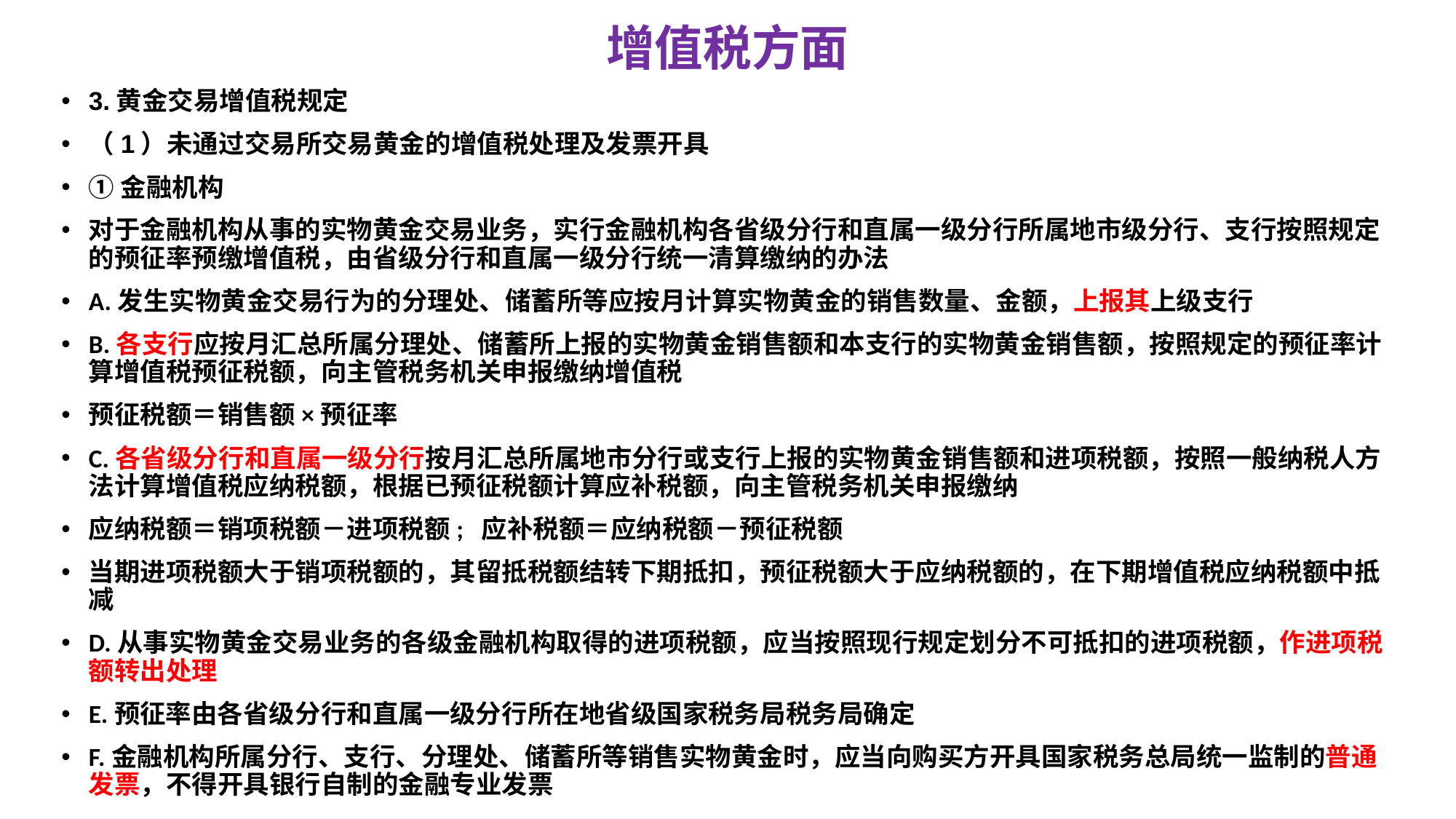

# 增值税方面
3.黄金交易增值税规定
（1）未通过交易所交易黄金的增值税处理及发票开具
①金融机构
对于金融机构从事的实物黄金交易业务，实行金融机构各省级分行和直属一级分行所属地市级分行、支行按照规定的预征率预缴增值税，由省级分行和直属一级分行统一清算缴纳的办法
A.发生实物黄金交易行为的分理处、储蓄所等应按月计算实物黄金的销售数量、金额，上报其上级支行
B.各支行应按月汇总所属分理处、储蓄所上报的实物黄金销售额和本支行的实物黄金销售额，按照规定的预征率计算增值税预征税额，向主管税务机关申报缴纳增值税
预征税额＝销售额×预征率
C.各省级分行和直属一级分行按月汇总所属地市分行或支行上报的实物黄金销售额和进项税额，按照一般纳税人方法计算增值税应纳税额，根据已预征税额计算应补税额，向主管税务机关申报缴纳
应纳税额＝销项税额－进项税额;  应补税额＝应纳税额－预征税额
当期进项税额大于销项税额的，其留抵税额结转下期抵扣，预征税额大于应纳税额的，在下期增值税应纳税额中抵减
D.从事实物黄金交易业务的各级金融机构取得的进项税额，应当按照现行规定划分不可抵扣的进项税额，作进项税额转出处理
E.预征率由各省级分行和直属一级分行所在地省级国家税务局税务局确定
F.金融机构所属分行、支行、分理处、储蓄所等销售实物黄金时，应当向购买方开具国家税务总局统一监制的普通发票，不得开具银行自制的金融专业发票